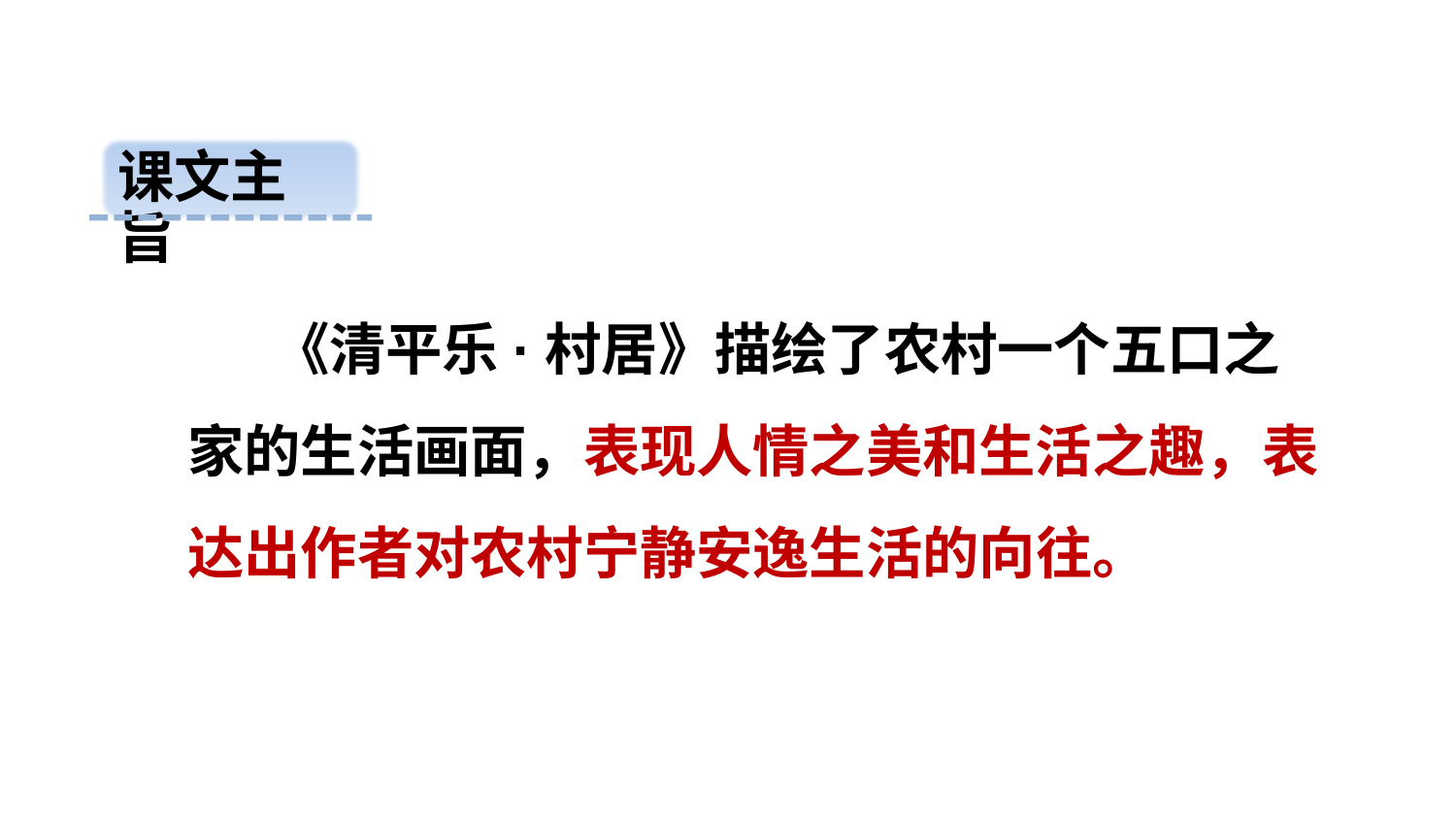

课文主旨

《清平乐·村居》描绘了农村一个五口之家的生活画面，表现人情之美和生活之趣，表达出作者对农村宁静安逸生活的向往。